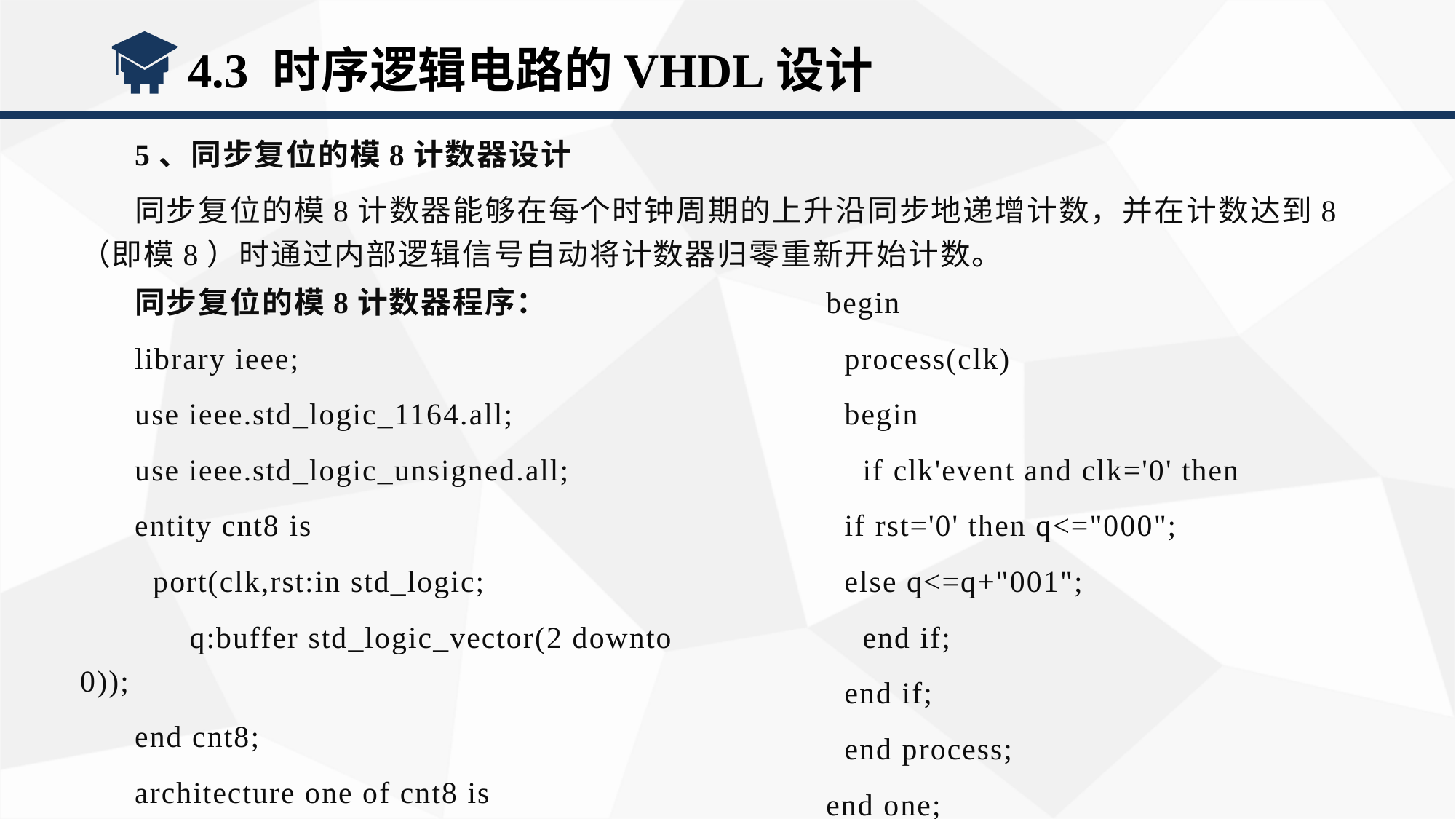

4.3 时序逻辑电路的VHDL设计

5、同步复位的模8计数器设计
同步复位的模8计数器能够在每个时钟周期的上升沿同步地递增计数，并在计数达到8（即模8）时通过内部逻辑信号自动将计数器归零重新开始计数。
同步复位的模8计数器程序：
library ieee;
use ieee.std_logic_1164.all;
use ieee.std_logic_unsigned.all;
entity cnt8 is
  port(clk,rst:in std_logic;
      q:buffer std_logic_vector(2 downto 0));
end cnt8;
architecture one of cnt8 is

begin
  process(clk)
  begin
    if clk'event and clk='0' then
  if rst='0' then q<="000";
  else q<=q+"001";
    end if;
  end if;
  end process;
end one;